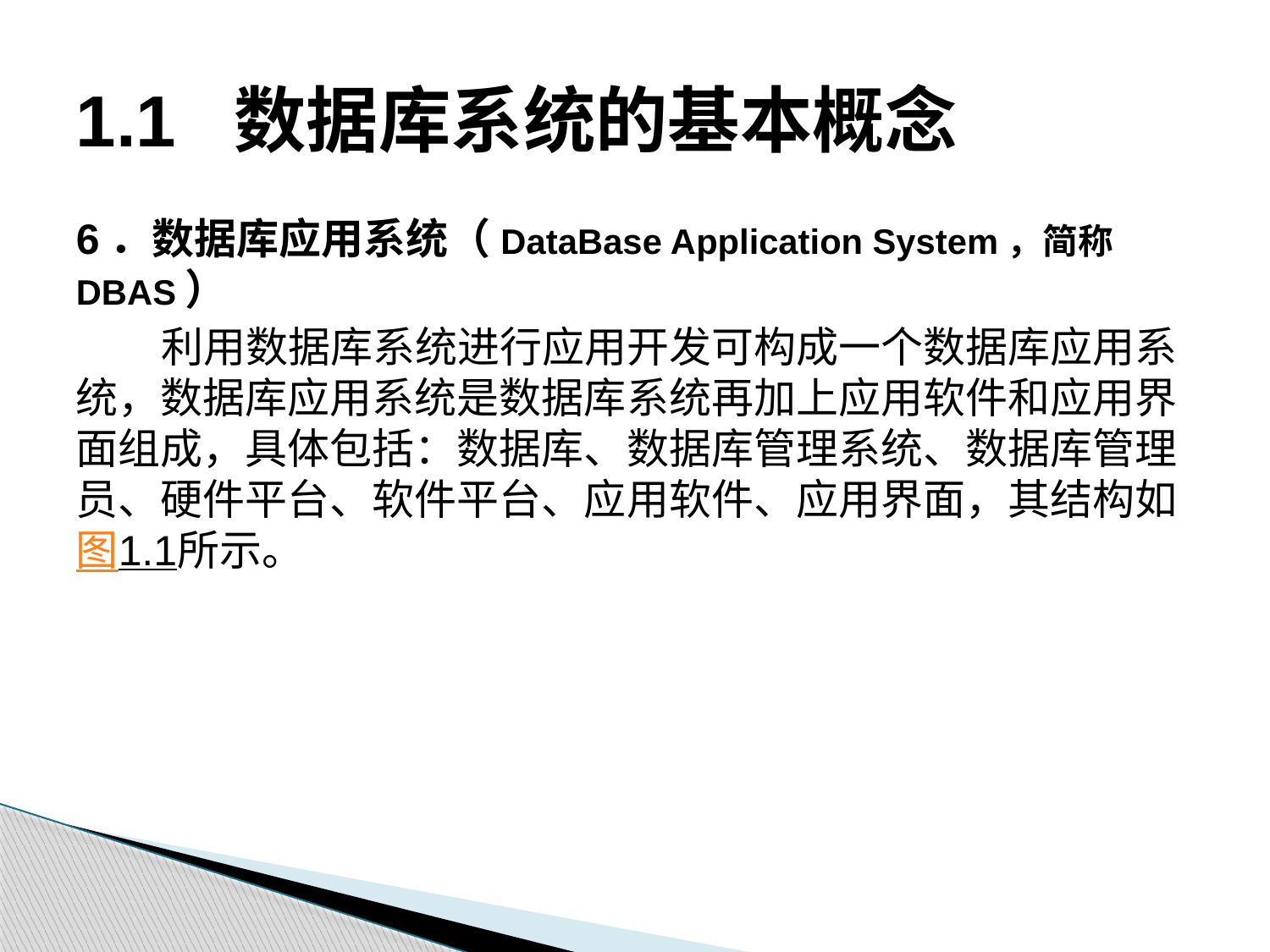

# 1.1  数据库系统的基本概念
6．数据库应用系统（DataBase Application System，简称DBAS）
利用数据库系统进行应用开发可构成一个数据库应用系统，数据库应用系统是数据库系统再加上应用软件和应用界面组成，具体包括：数据库、数据库管理系统、数据库管理员、硬件平台、软件平台、应用软件、应用界面，其结构如图1.1所示。